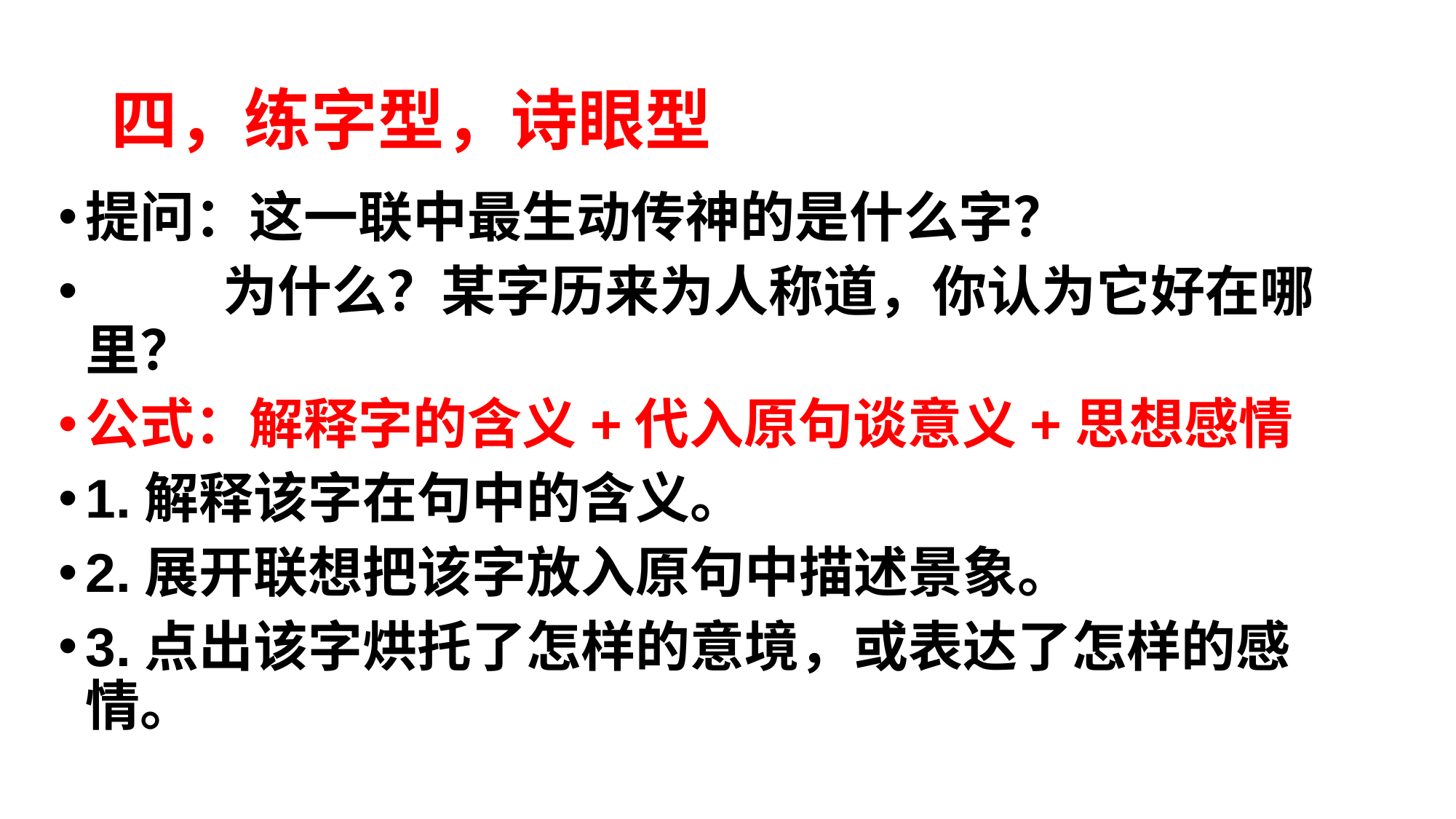

# 四，练字型，诗眼型
提问：这一联中最生动传神的是什么字？
          为什么？某字历来为人称道，你认为它好在哪里？
公式：解释字的含义+代入原句谈意义+思想感情
1.解释该字在句中的含义。
2.展开联想把该字放入原句中描述景象。
3.点出该字烘托了怎样的意境，或表达了怎样的感情。